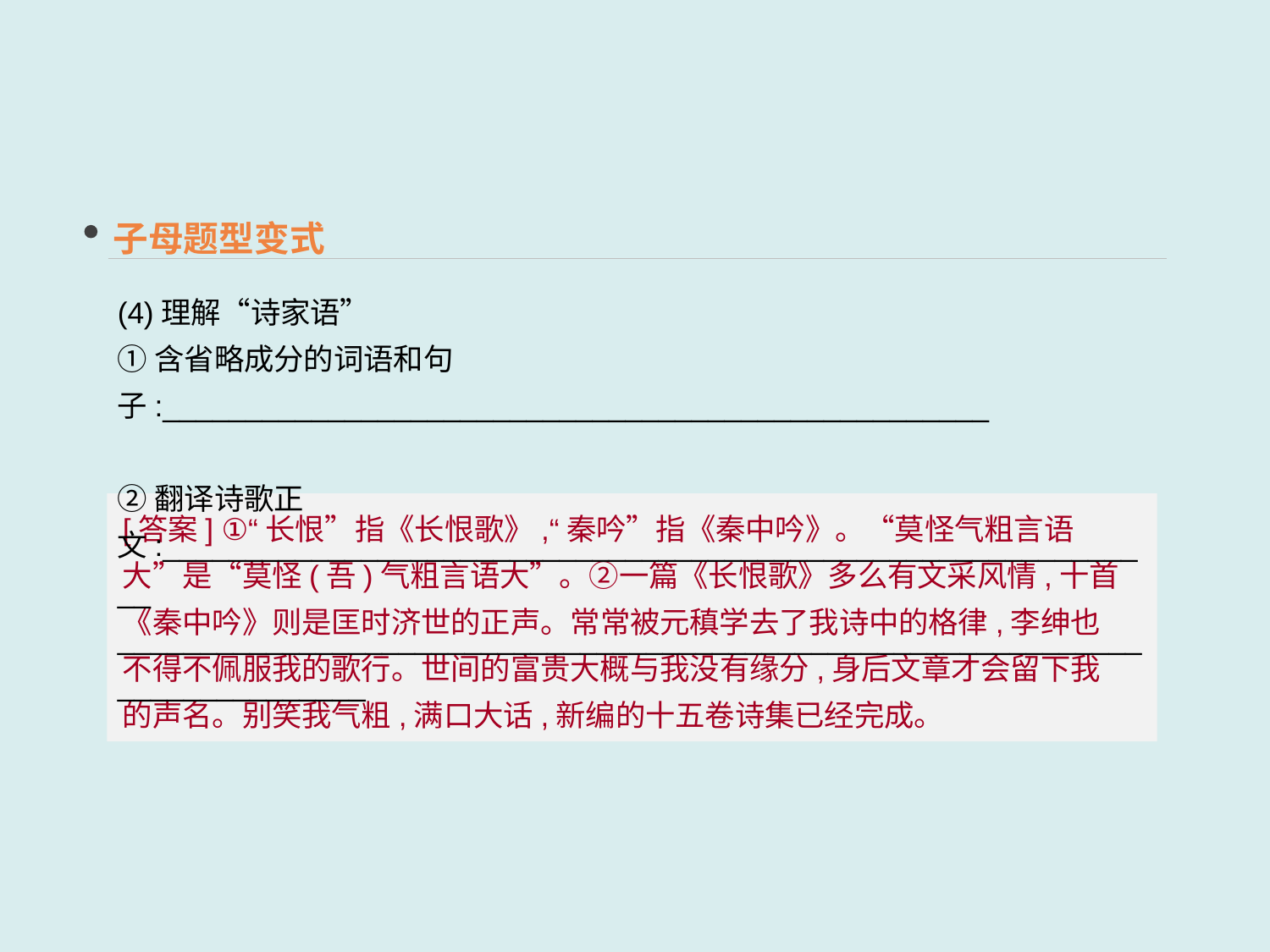

子母题型变式

(4)理解“诗家语”
①含省略成分的词语和句子:__________________________________________________
②翻译诗歌正文:_____________________________________________________________
_____________________________________________________________________________
[答案] ①“长恨”指《长恨歌》,“秦吟”指《秦中吟》。“莫怪气粗言语大”是“莫怪(吾)气粗言语大”。②一篇《长恨歌》多么有文采风情,十首《秦中吟》则是匡时济世的正声。常常被元稹学去了我诗中的格律,李绅也不得不佩服我的歌行。世间的富贵大概与我没有缘分,身后文章才会留下我的声名。别笑我气粗,满口大话,新编的十五卷诗集已经完成。